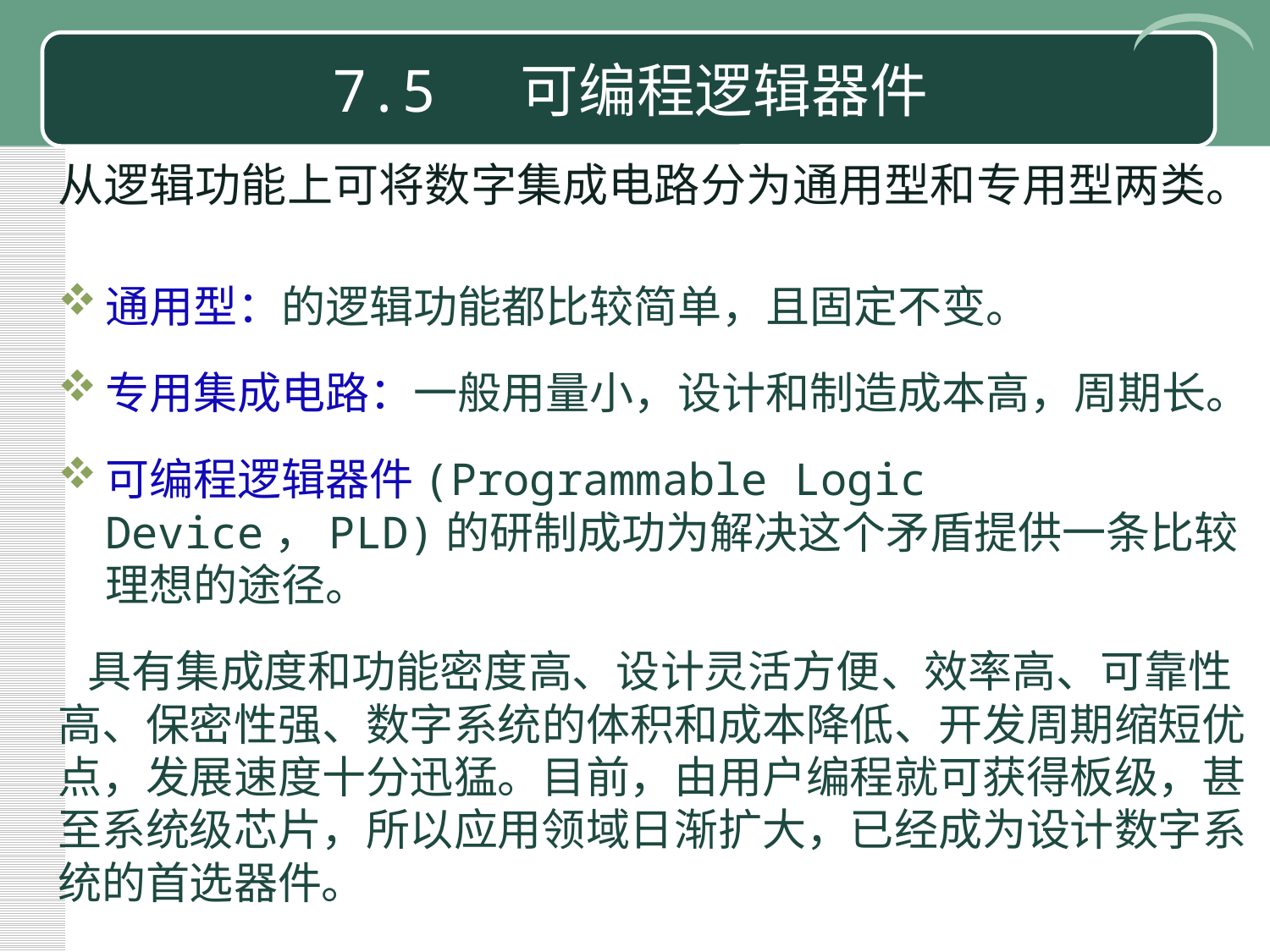

# 7.5  可编程逻辑器件
从逻辑功能上可将数字集成电路分为通用型和专用型两类。

通用型：的逻辑功能都比较简单，且固定不变。

专用集成电路：一般用量小，设计和制造成本高，周期长。

可编程逻辑器件(Programmable Logic Device，PLD)的研制成功为解决这个矛盾提供一条比较理想的途径。

  具有集成度和功能密度高、设计灵活方便、效率高、可靠性高、保密性强、数字系统的体积和成本降低、开发周期缩短优点，发展速度十分迅猛。目前，由用户编程就可获得板级，甚至系统级芯片，所以应用领域日渐扩大，已经成为设计数字系统的首选器件。